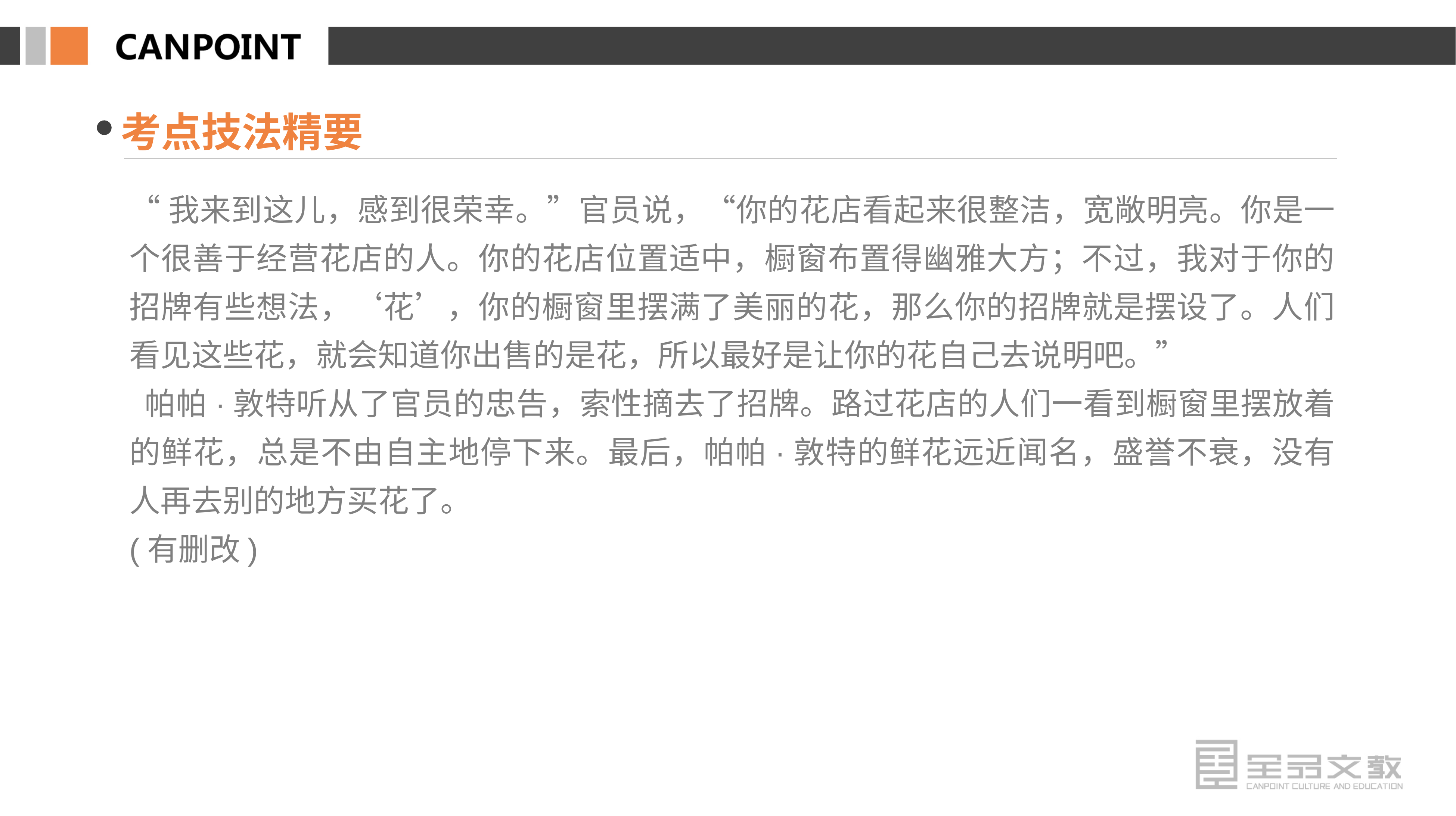

考点技法精要

“我来到这儿，感到很荣幸。”官员说，“你的花店看起来很整洁，宽敞明亮。你是一个很善于经营花店的人。你的花店位置适中，橱窗布置得幽雅大方；不过，我对于你的招牌有些想法，‘花’，你的橱窗里摆满了美丽的花，那么你的招牌就是摆设了。人们看见这些花，就会知道你出售的是花，所以最好是让你的花自己去说明吧。”
 帕帕·敦特听从了官员的忠告，索性摘去了招牌。路过花店的人们一看到橱窗里摆放着的鲜花，总是不由自主地停下来。最后，帕帕·敦特的鲜花远近闻名，盛誉不衰，没有人再去别的地方买花了。
(有删改)